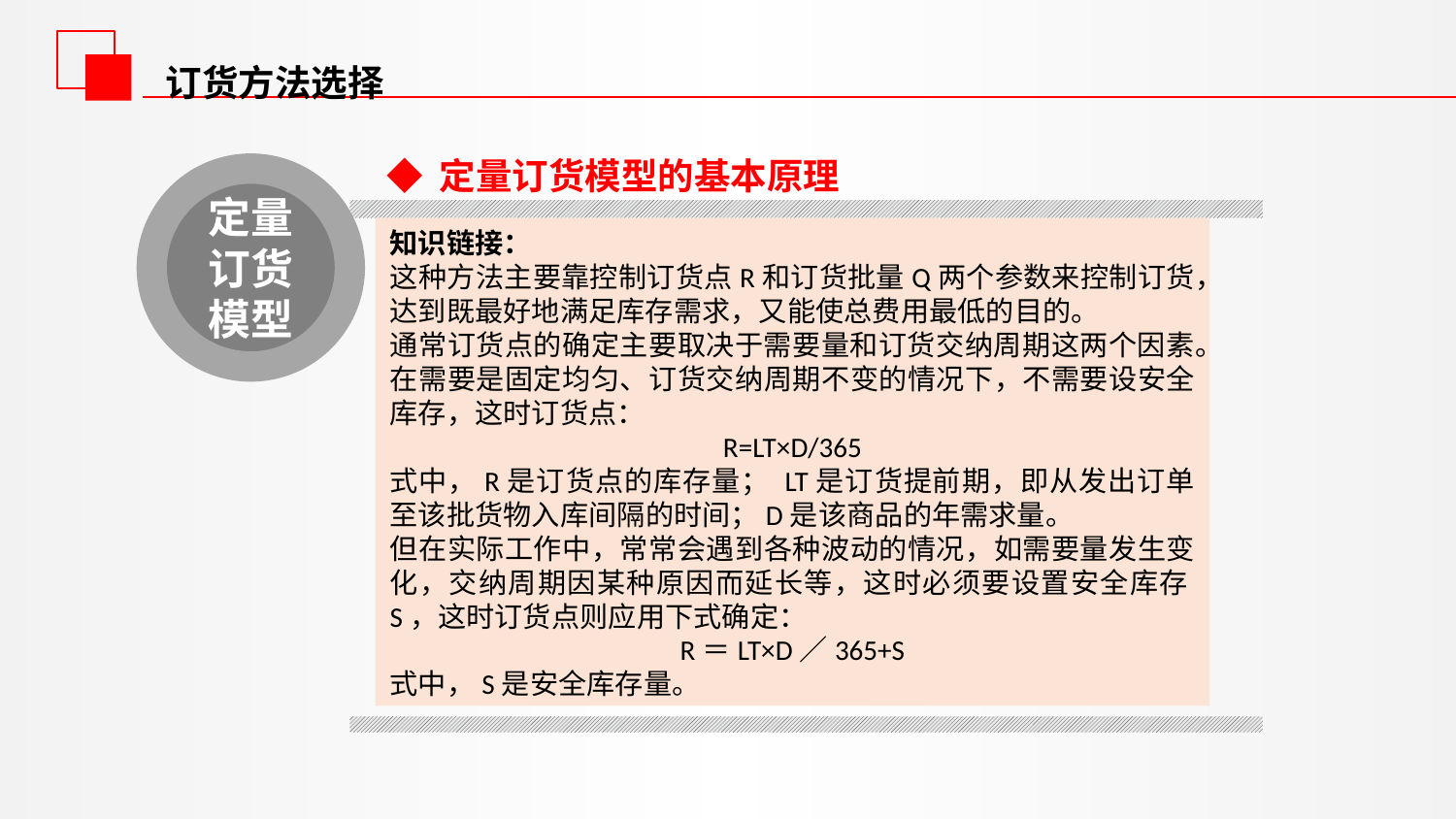

订货方法选择
◆ 定量订货模型的基本原理
定量订货模型

知识链接：
这种方法主要靠控制订货点R和订货批量Q两个参数来控制订货，达到既最好地满足库存需求，又能使总费用最低的目的。
通常订货点的确定主要取决于需要量和订货交纳周期这两个因素。在需要是固定均匀、订货交纳周期不变的情况下，不需要设安全库存，这时订货点：
R=LT×D/365
式中，R是订货点的库存量； LT是订货提前期，即从发出订单至该批货物入库间隔的时间；D是该商品的年需求量。
但在实际工作中，常常会遇到各种波动的情况，如需要量发生变化，交纳周期因某种原因而延长等，这时必须要设置安全库存S，这时订货点则应用下式确定：
R＝LT×D／365+S
式中，S是安全库存量。